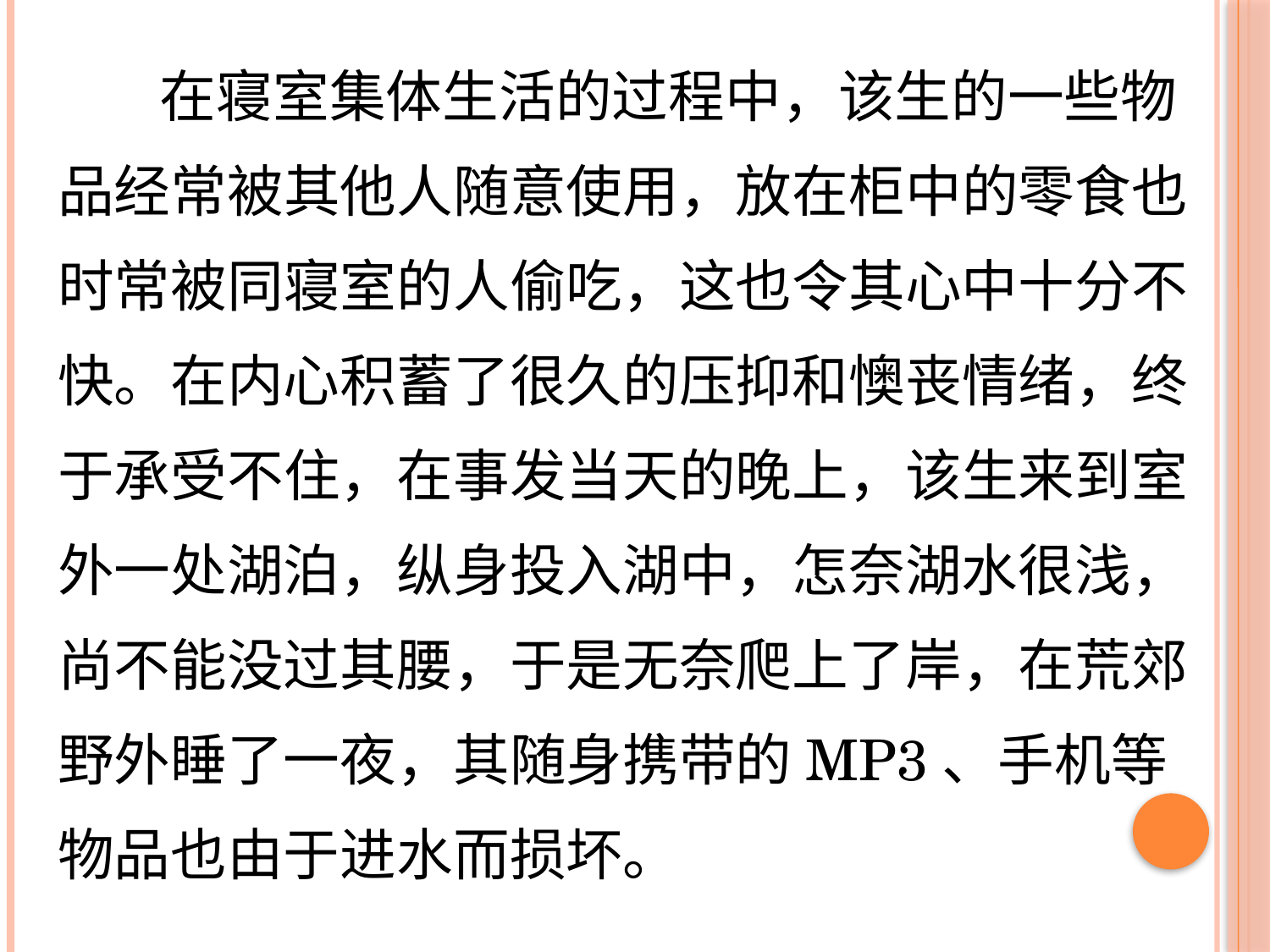

在寝室集体生活的过程中，该生的一些物品经常被其他人随意使用，放在柜中的零食也时常被同寝室的人偷吃，这也令其心中十分不快。在内心积蓄了很久的压抑和懊丧情绪，终于承受不住，在事发当天的晚上，该生来到室外一处湖泊，纵身投入湖中，怎奈湖水很浅，尚不能没过其腰，于是无奈爬上了岸，在荒郊野外睡了一夜，其随身携带的MP3、手机等物品也由于进水而损坏。